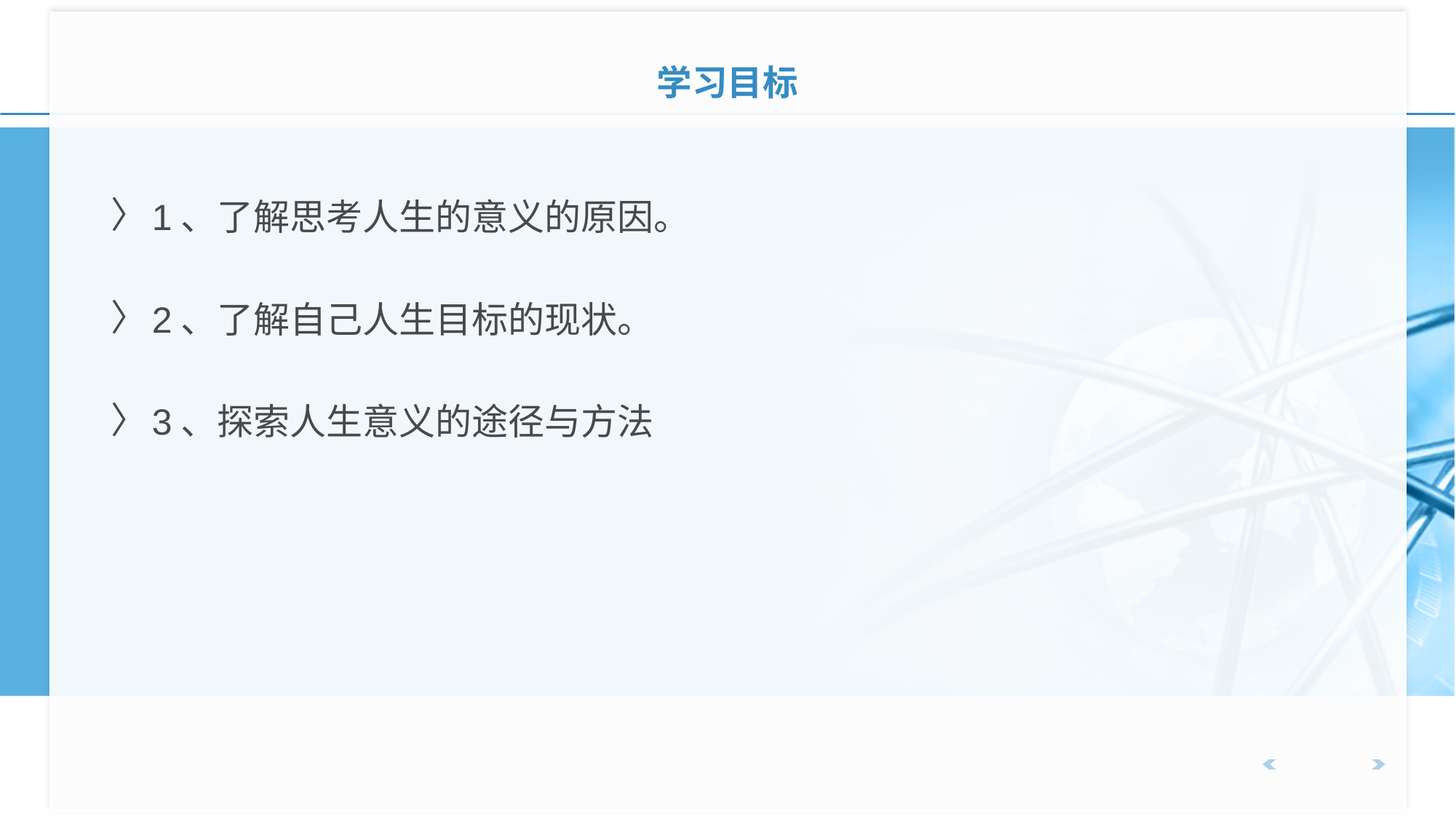

# 学习目标
1、了解思考人生的意义的原因。
2、了解自己人生目标的现状。
3、探索人生意义的途径与方法